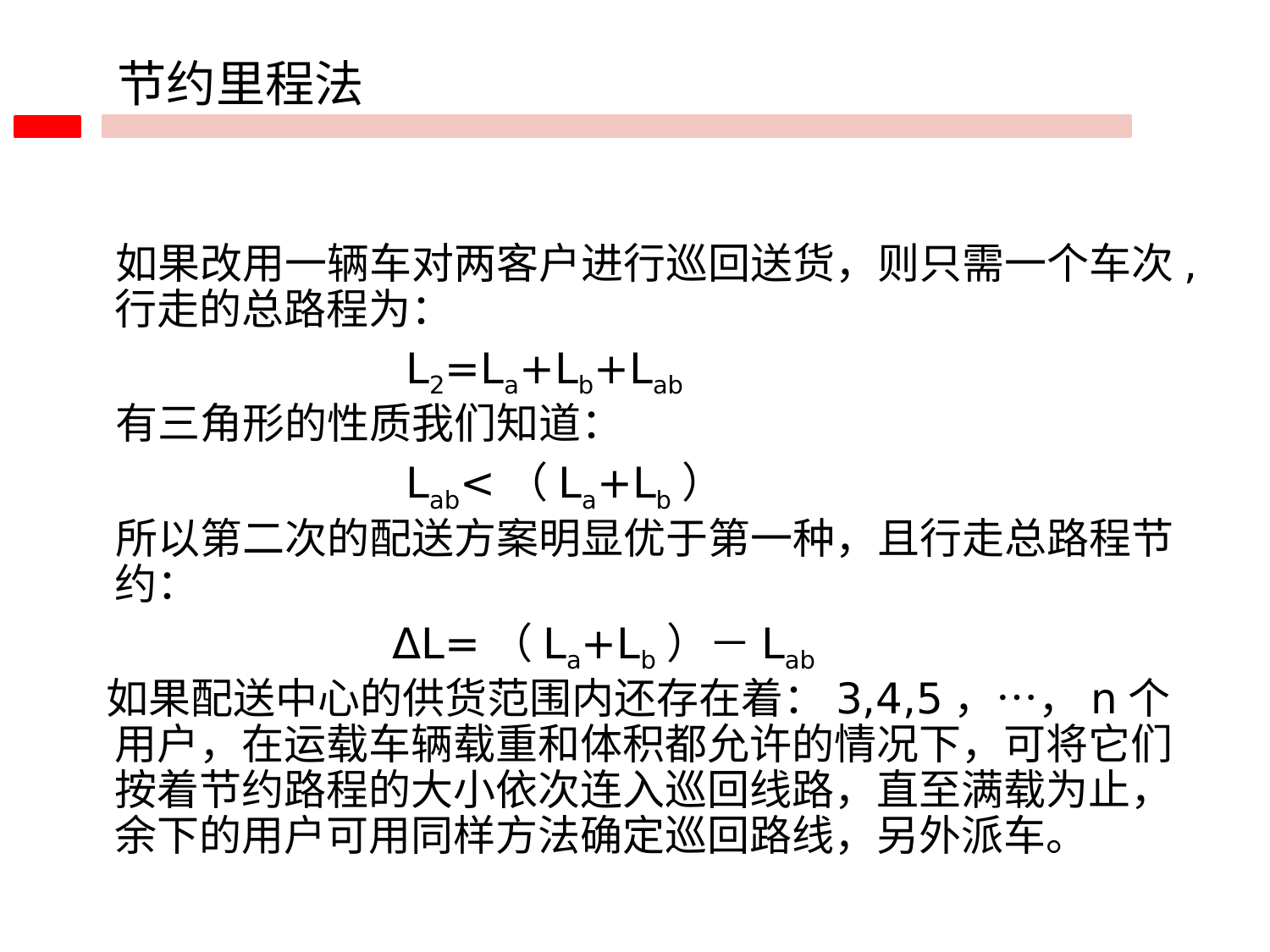

节约里程法
    如果改用一辆车对两客户进行巡回送货，则只需一个车次,行走的总路程为：
                         L2=La+Lb+Lab
    有三角形的性质我们知道：
                         Lab<（La+Lb）
    所以第二次的配送方案明显优于第一种，且行走总路程节约：
                        ΔL=（La+Lb）－Lab
   如果配送中心的供货范围内还存在着：3,4,5，…，n个用户，在运载车辆载重和体积都允许的情况下，可将它们按着节约路程的大小依次连入巡回线路，直至满载为止，余下的用户可用同样方法确定巡回路线，另外派车。